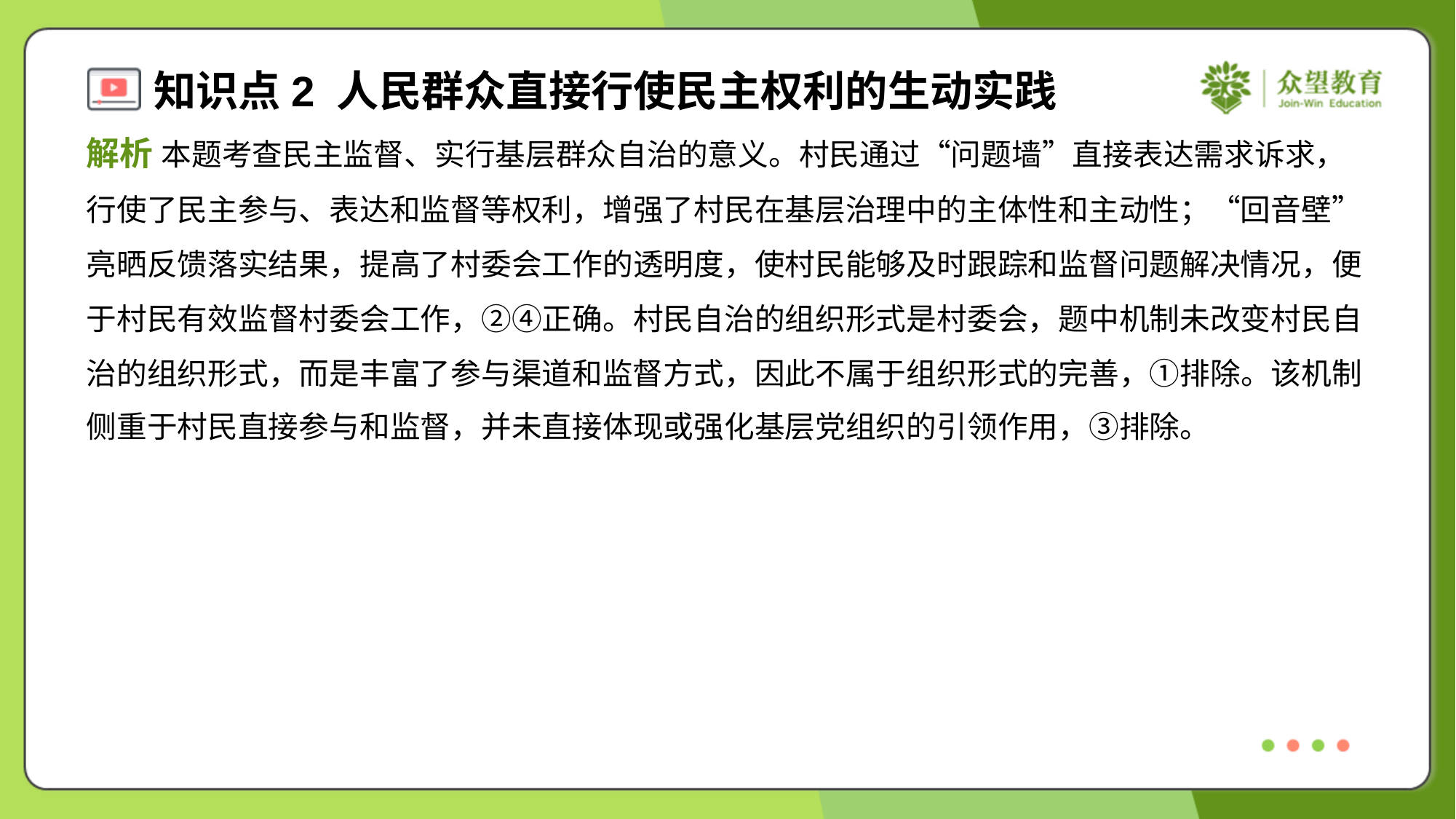

解析 本题考查民主监督、实行基层群众自治的意义。村民通过“问题墙”直接表达需求诉求，
行使了民主参与、表达和监督等权利，增强了村民在基层治理中的主体性和主动性；“回音壁”
亮晒反馈落实结果，提高了村委会工作的透明度，使村民能够及时跟踪和监督问题解决情况，便
于村民有效监督村委会工作，②④正确。村民自治的组织形式是村委会，题中机制未改变村民自
治的组织形式，而是丰富了参与渠道和监督方式，因此不属于组织形式的完善，①排除。该机制
侧重于村民直接参与和监督，并未直接体现或强化基层党组织的引领作用，③排除。